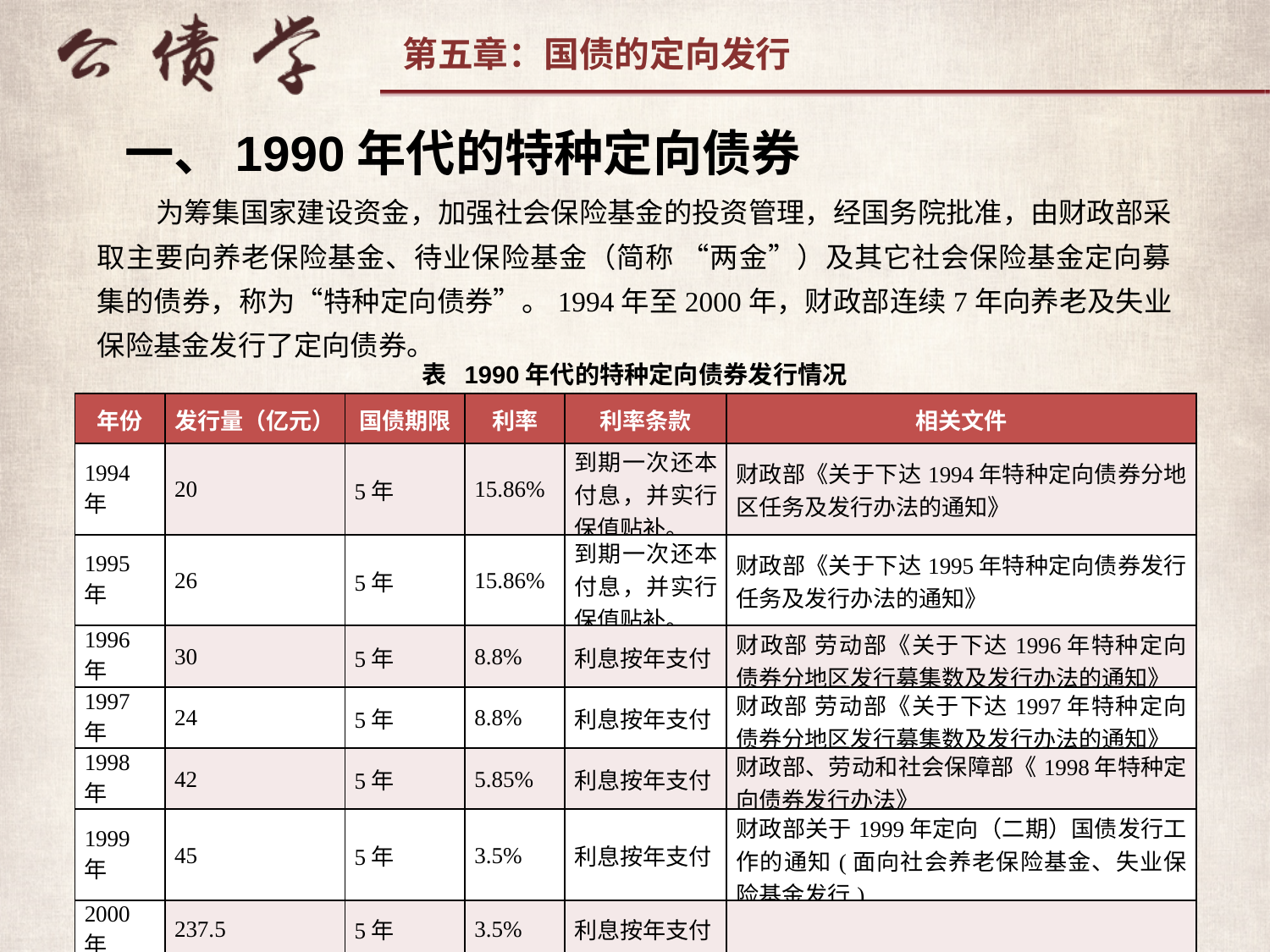

一、1990年代的特种定向债券
        为筹集国家建设资金，加强社会保险基金的投资管理，经国务院批准，由财政部采取主要向养老保险基金、待业保险基金（简称 “两金”）及其它社会保险基金定向募集的债券，称为“特种定向债券”。1994年至2000年，财政部连续7年向养老及失业保险基金发行了定向债券。
表  1990年代的特种定向债券发行情况
| 年份 | 发行量（亿元） | 国债期限 | 利率 | 利率条款 | 相关文件 |
| --- | --- | --- | --- | --- | --- |
| 1994年 | 20 | 5年 | 15.86% | 到期一次还本付息，并实行保值贴补。 | 财政部《关于下达1994年特种定向债券分地区任务及发行办法的通知》 |
| 1995年 | 26 | 5年 | 15.86% | 到期一次还本付息，并实行保值贴补。 | 财政部《关于下达1995年特种定向债券发行任务及发行办法的通知》 |
| 1996年 | 30 | 5年 | 8.8% | 利息按年支付 | 财政部 劳动部《关于下达1996年特种定向债券分地区发行募集数及发行办法的通知》 |
| 1997年 | 24 | 5年 | 8.8% | 利息按年支付 | 财政部 劳动部《关于下达1997年特种定向债券分地区发行募集数及发行办法的通知》 |
| 1998年 | 42 | 5年 | 5.85% | 利息按年支付 | 财政部、劳动和社会保障部《1998年特种定向债券发行办法》 |
| 1999年 | 45 | 5年 | 3.5% | 利息按年支付 | 财政部关于1999年定向（二期）国债发行工作的通知(面向社会养老保险基金、失业保险基金发行) |
| 2000年 | 237.5 | 5年 | 3.5% | 利息按年支付 |  |
5